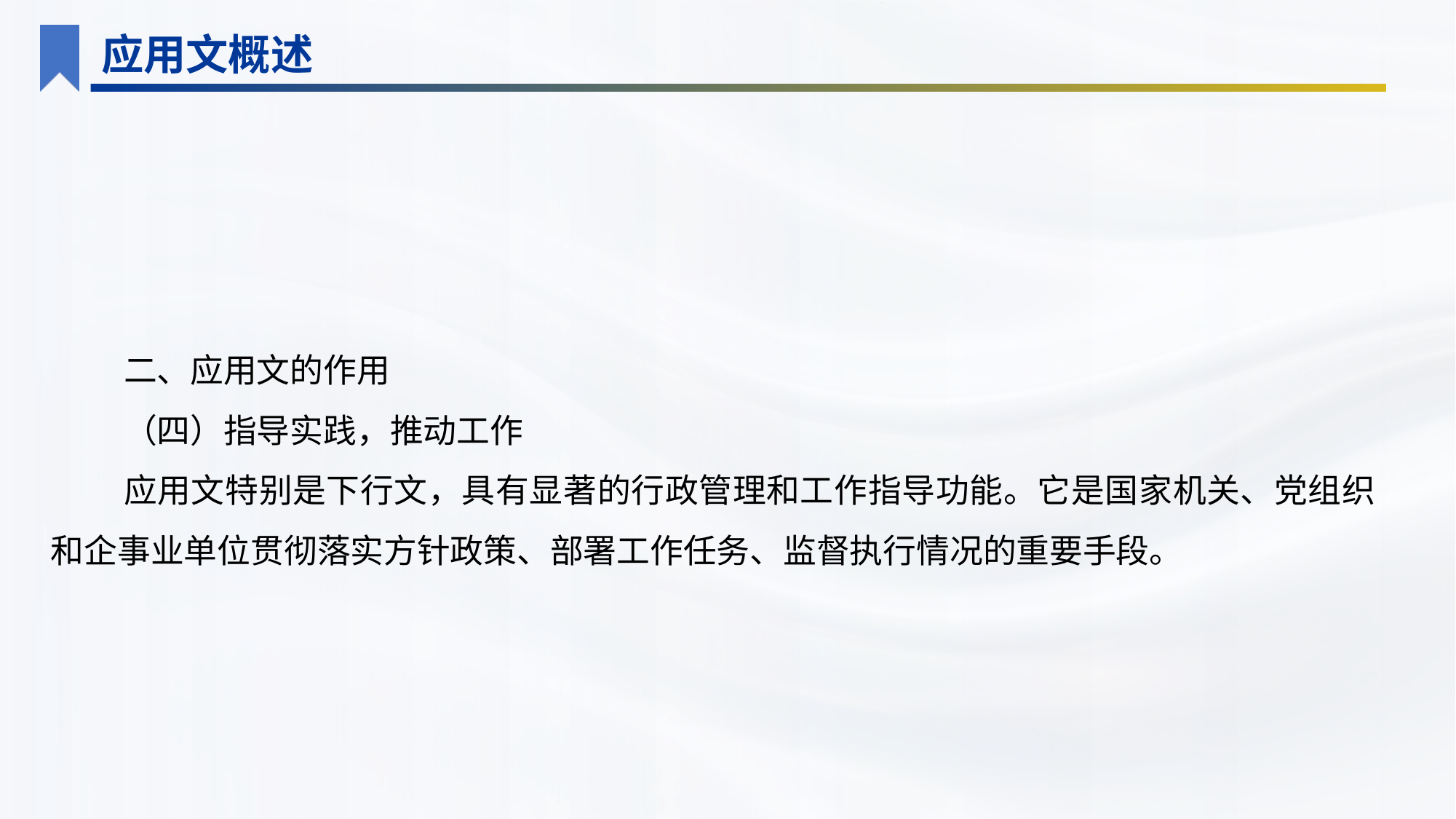

应用文概述
二、应用文的作用
（四）指导实践，推动工作
应用文特别是下行文，具有显著的行政管理和工作指导功能。它是国家机关、党组织和企事业单位贯彻落实方针政策、部署工作任务、监督执行情况的重要手段。